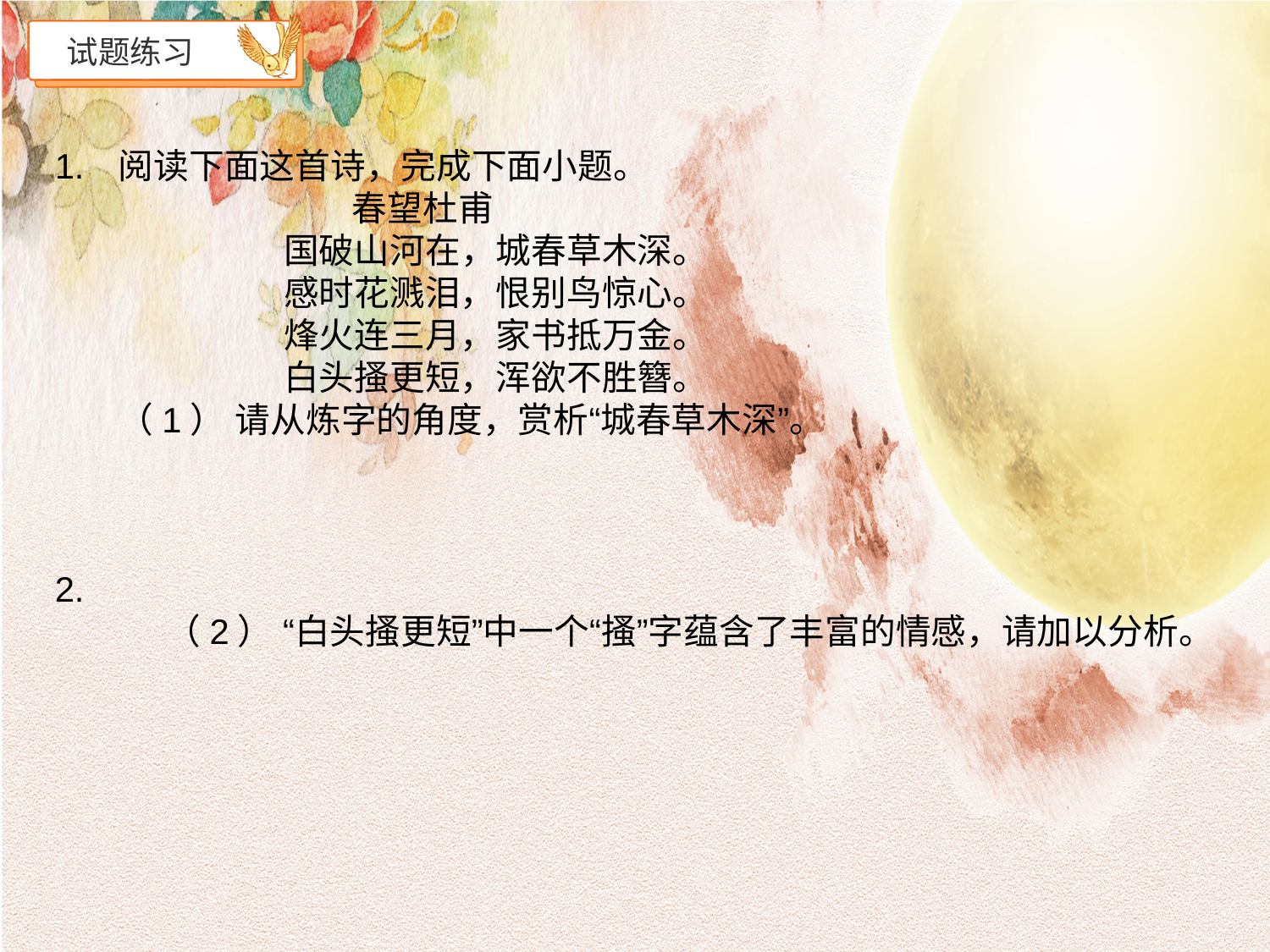

# 试题练习
阅读下面这首诗，完成下面小题。
                        春望杜甫
                 国破山河在，城春草木深。
                 感时花溅泪，恨别鸟惊心。
                 烽火连三月，家书抵万金。
                 白头搔更短，浑欲不胜簪。
（1） 请从炼字的角度，赏析“城春草木深”。

    （2） “白头搔更短”中一个“搔”字蕴含了丰富的情感，请加以分析。